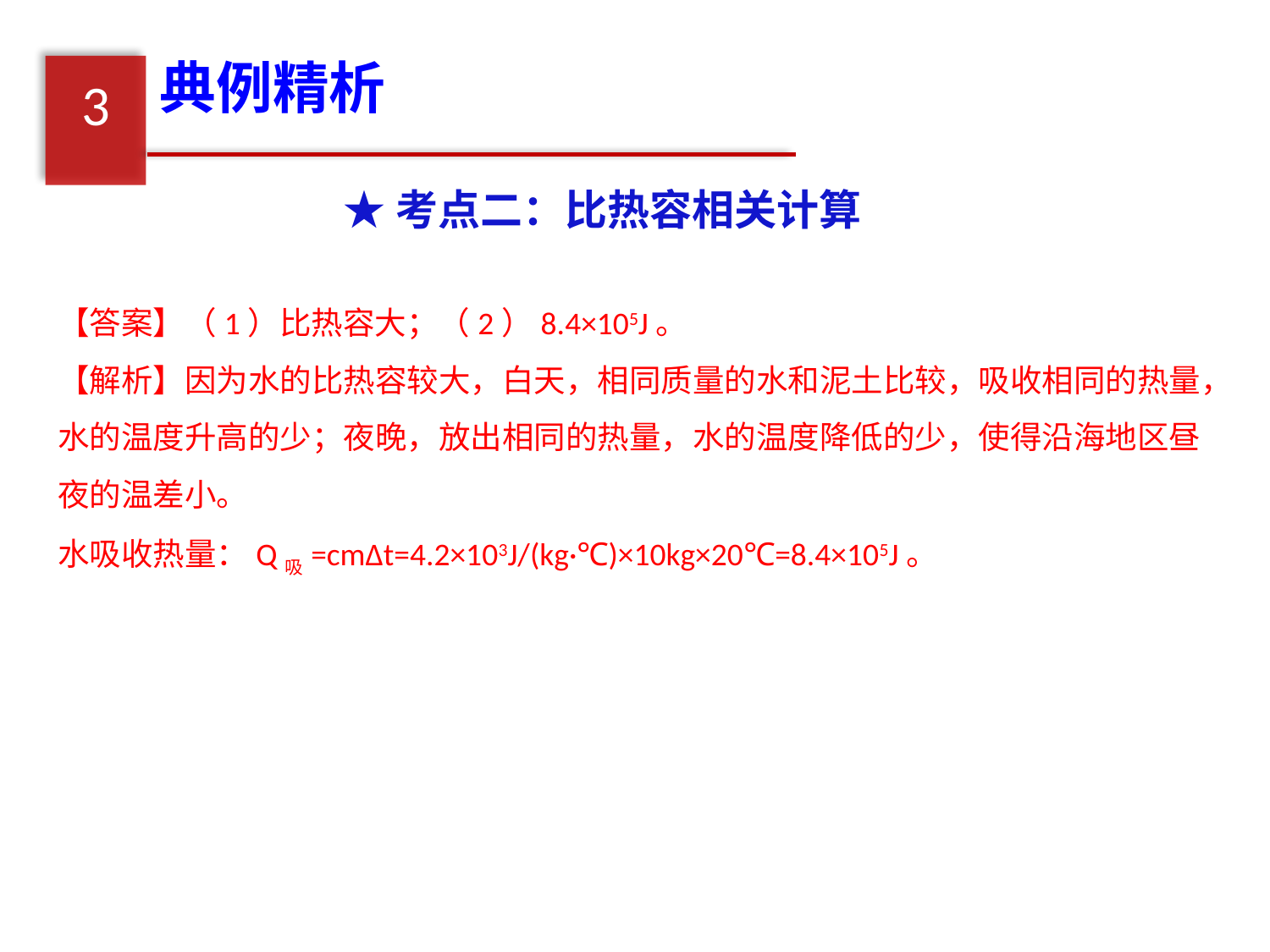

典例精析

3
★考点二：比热容相关计算
【答案】（1）比热容大；（2）8.4×105J。
【解析】因为水的比热容较大，白天，相同质量的水和泥土比较，吸收相同的热量，水的温度升高的少；夜晚，放出相同的热量，水的温度降低的少，使得沿海地区昼夜的温差小。
水吸收热量：Q吸=cmΔt=4.2×103J/(kg·℃)×10kg×20℃=8.4×105J。